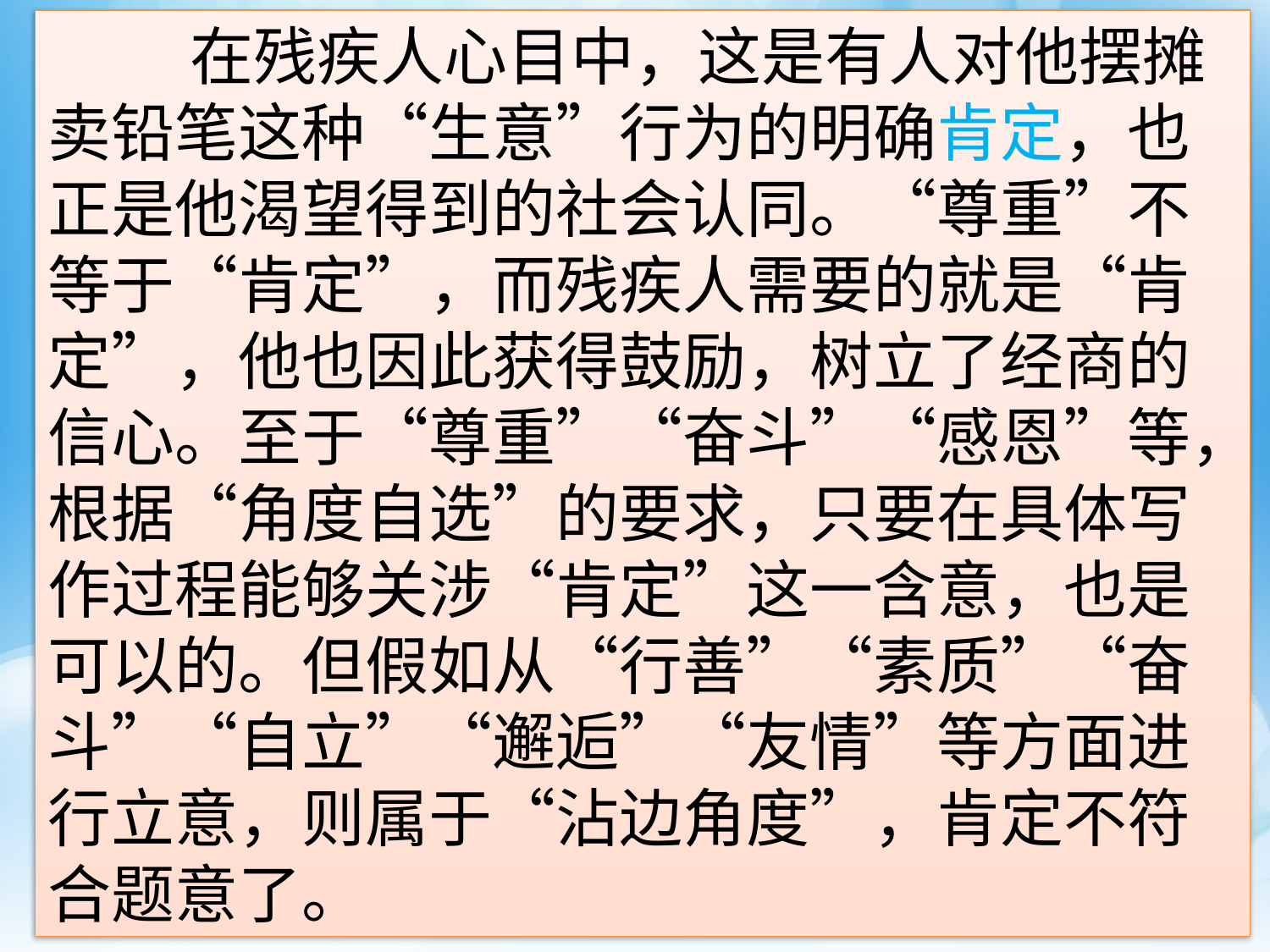

在残疾人心目中，这是有人对他摆摊卖铅笔这种“生意”行为的明确肯定，也正是他渴望得到的社会认同。“尊重”不等于“肯定”，而残疾人需要的就是“肯定”，他也因此获得鼓励，树立了经商的信心。至于“尊重”“奋斗”“感恩”等，根据“角度自选”的要求，只要在具体写作过程能够关涉“肯定”这一含意，也是可以的。但假如从“行善”“素质”“奋斗”“自立”“邂逅”“友情”等方面进行立意，则属于“沾边角度”，肯定不符合题意了。